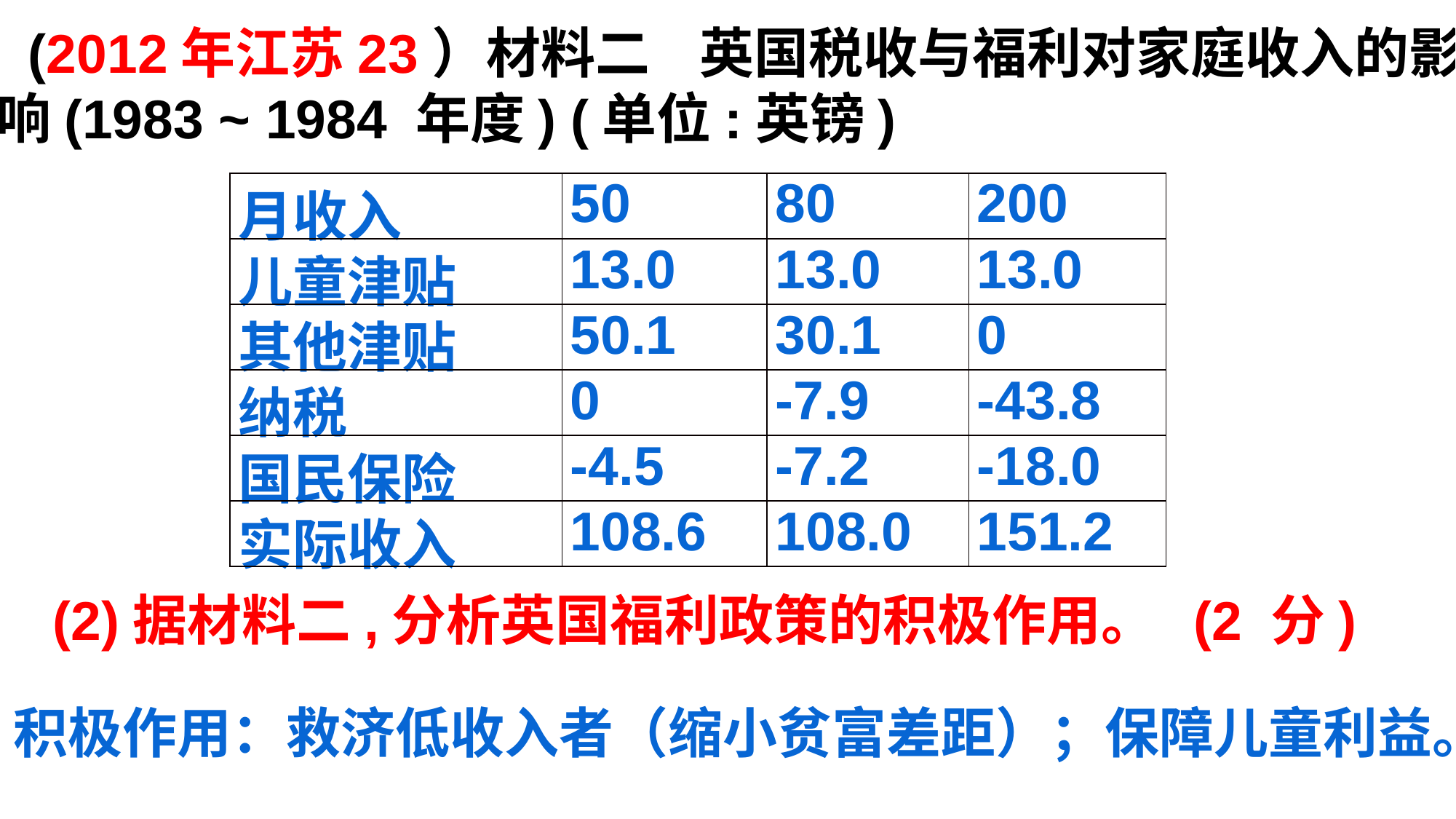

(2012年江苏23）材料二    英国税收与福利对家庭收入的影响(1983 ~ 1984 年度) (单位:英镑)
| 月收入 | 50 | 80 | 200 |
| --- | --- | --- | --- |
| 儿童津贴 | 13.0 | 13.0 | 13.0 |
| 其他津贴 | 50.1 | 30.1 | 0 |
| 纳税 | 0 | -7.9 | -43.8 |
| 国民保险 | -4.5 | -7.2 | -18.0 |
| 实际收入 | 108.6 | 108.0 | 151.2 |
(2)据材料二,分析英国福利政策的积极作用。  (2 分)

积极作用：救济低收入者（缩小贫富差距）；保障儿童利益。